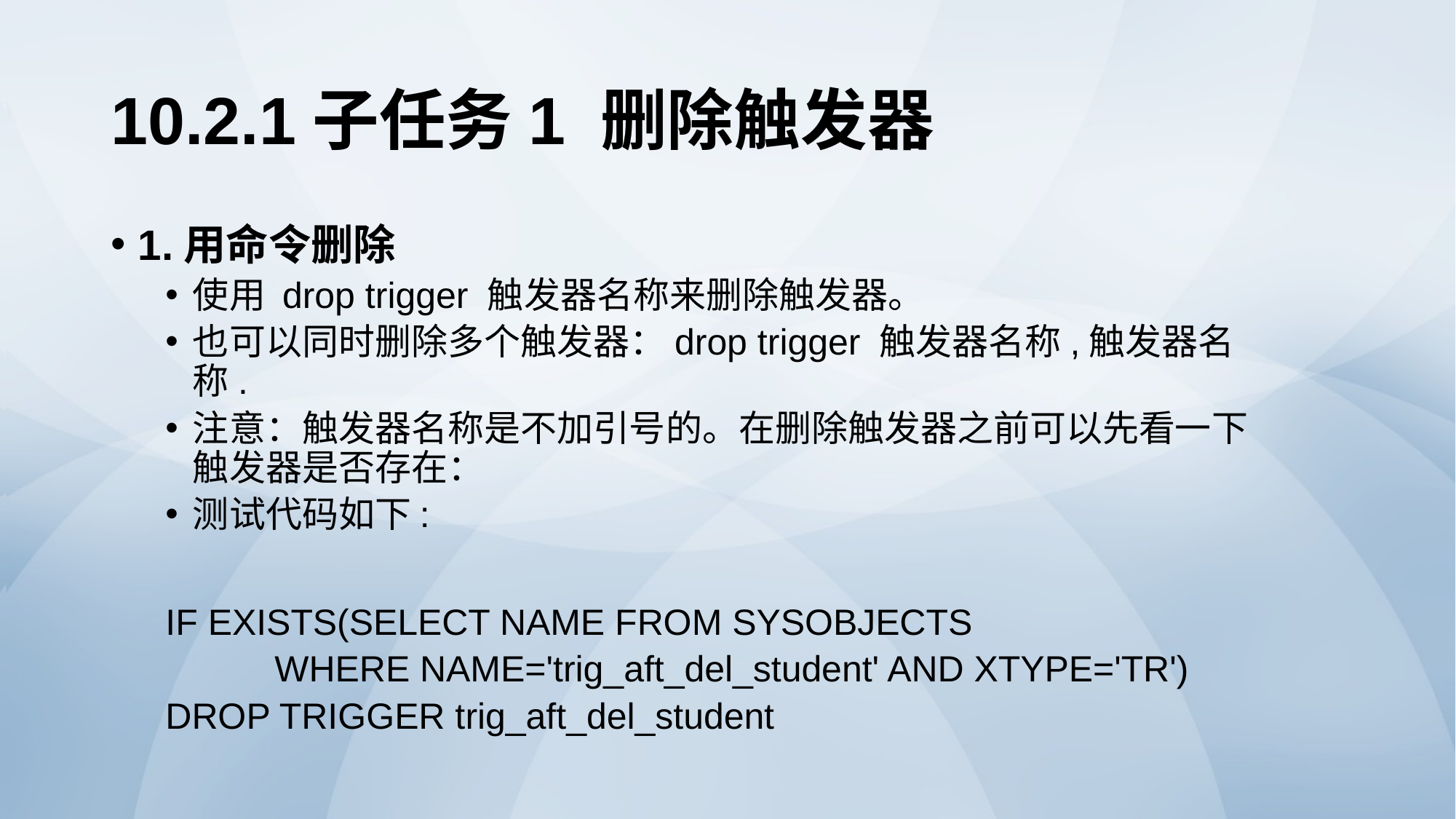

# 10.2.1子任务1 删除触发器
1.用命令删除
使用 drop trigger 触发器名称来删除触发器。
也可以同时删除多个触发器：drop trigger 触发器名称,触发器名称.
注意：触发器名称是不加引号的。在删除触发器之前可以先看一下触发器是否存在：
测试代码如下:

IF EXISTS(SELECT NAME FROM SYSOBJECTS
	WHERE NAME='trig_aft_del_student' AND XTYPE='TR')
DROP TRIGGER trig_aft_del_student